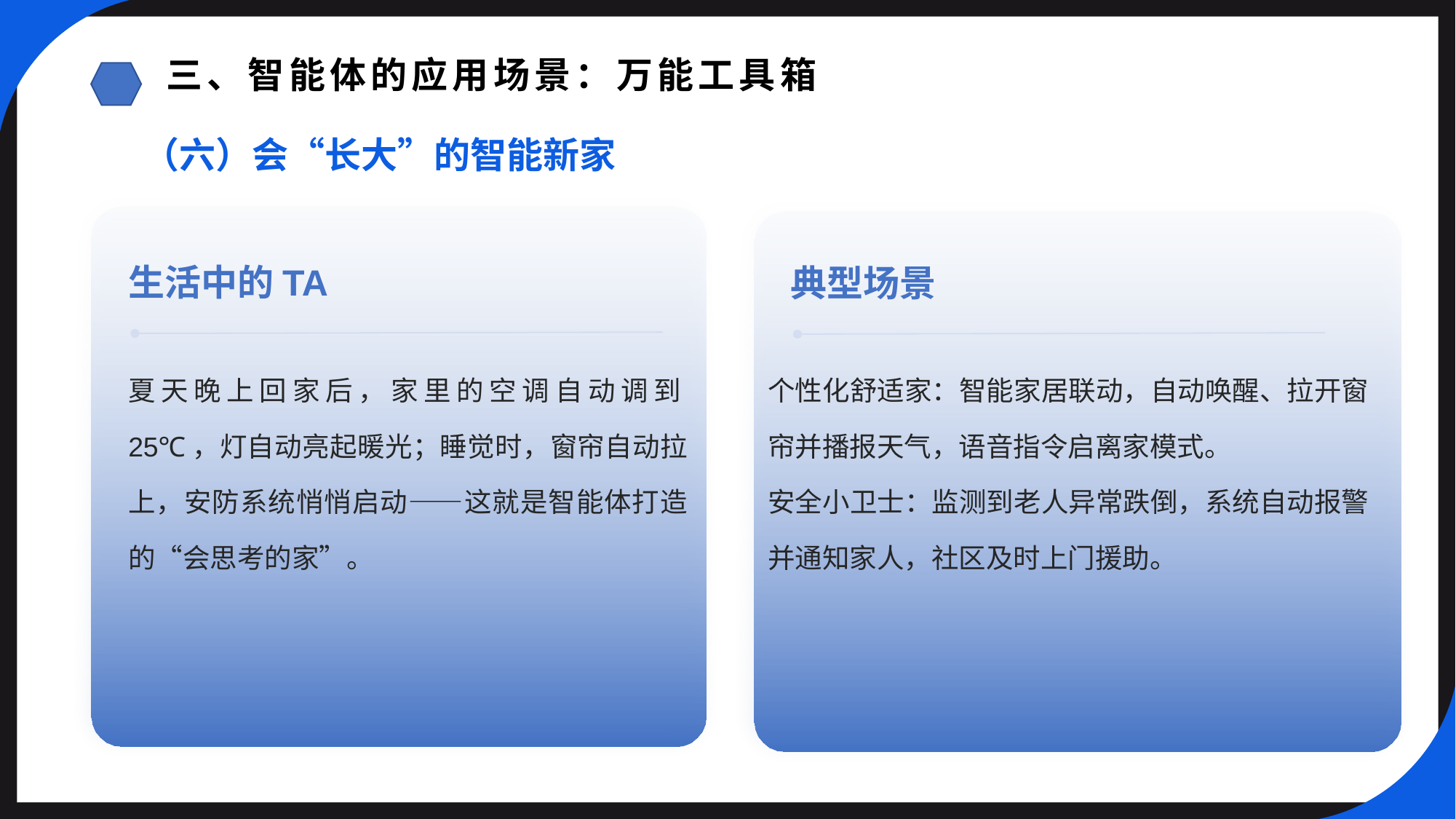

三、智能体的应用场景：万能工具箱
（六）会“长大”的智能新家

生活中的TA
典型场景
夏天晚上回家后，家里的空调自动调到25℃，灯自动亮起暖光；睡觉时，窗帘自动拉上，安防系统悄悄启动——这就是智能体打造的“会思考的家”。
个性化舒适家：智能家居联动，自动唤醒、拉开窗帘并播报天气，语音指令启离家模式。
安全小卫士：监测到老人异常跌倒，系统自动报警并通知家人，社区及时上门援助。